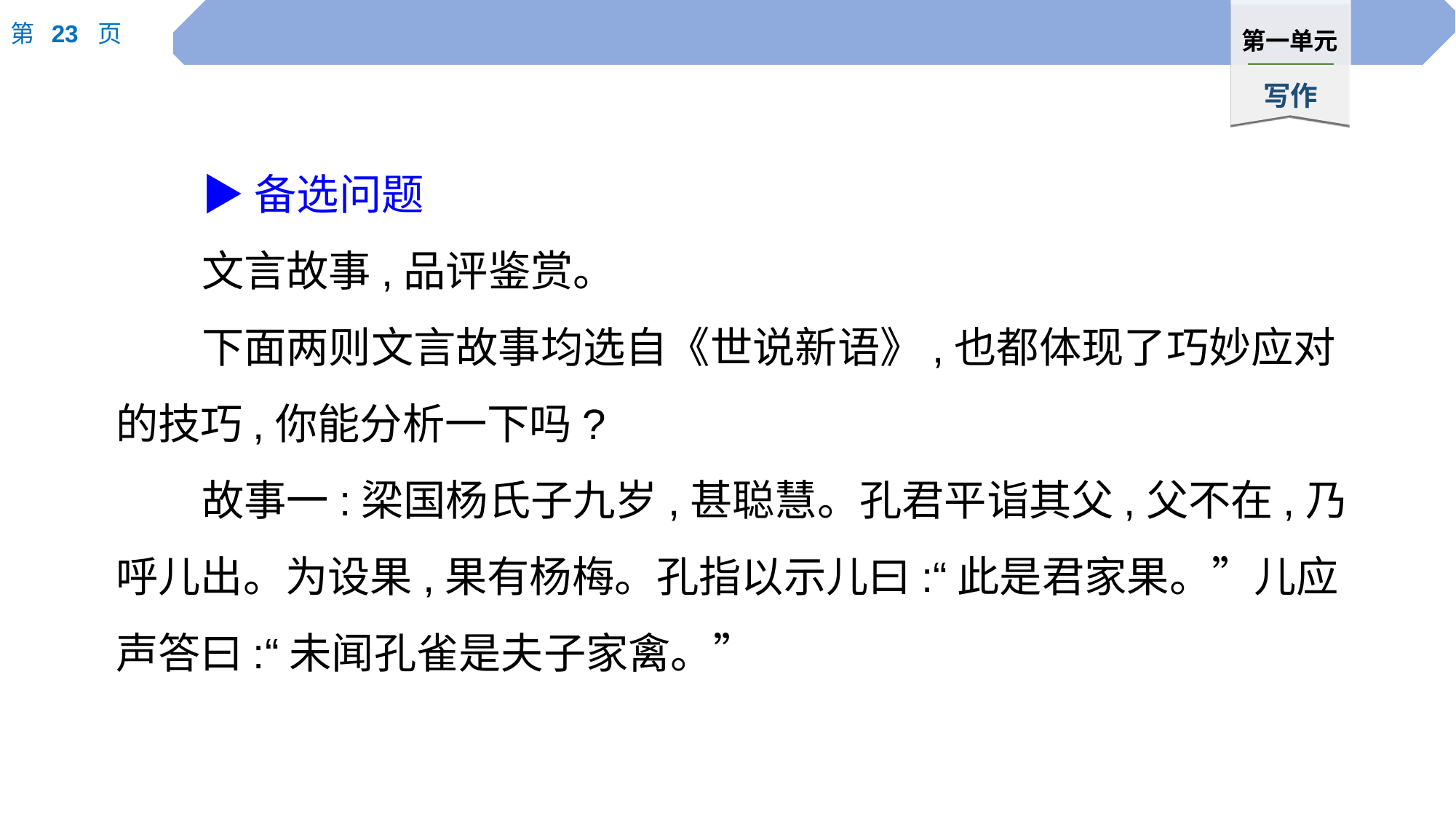

▶备选问题
文言故事,品评鉴赏。
下面两则文言故事均选自《世说新语》,也都体现了巧妙应对的技巧,你能分析一下吗?
故事一:梁国杨氏子九岁,甚聪慧。孔君平诣其父,父不在,乃呼儿出。为设果,果有杨梅。孔指以示儿曰:“此是君家果。”儿应声答曰:“未闻孔雀是夫子家禽。”